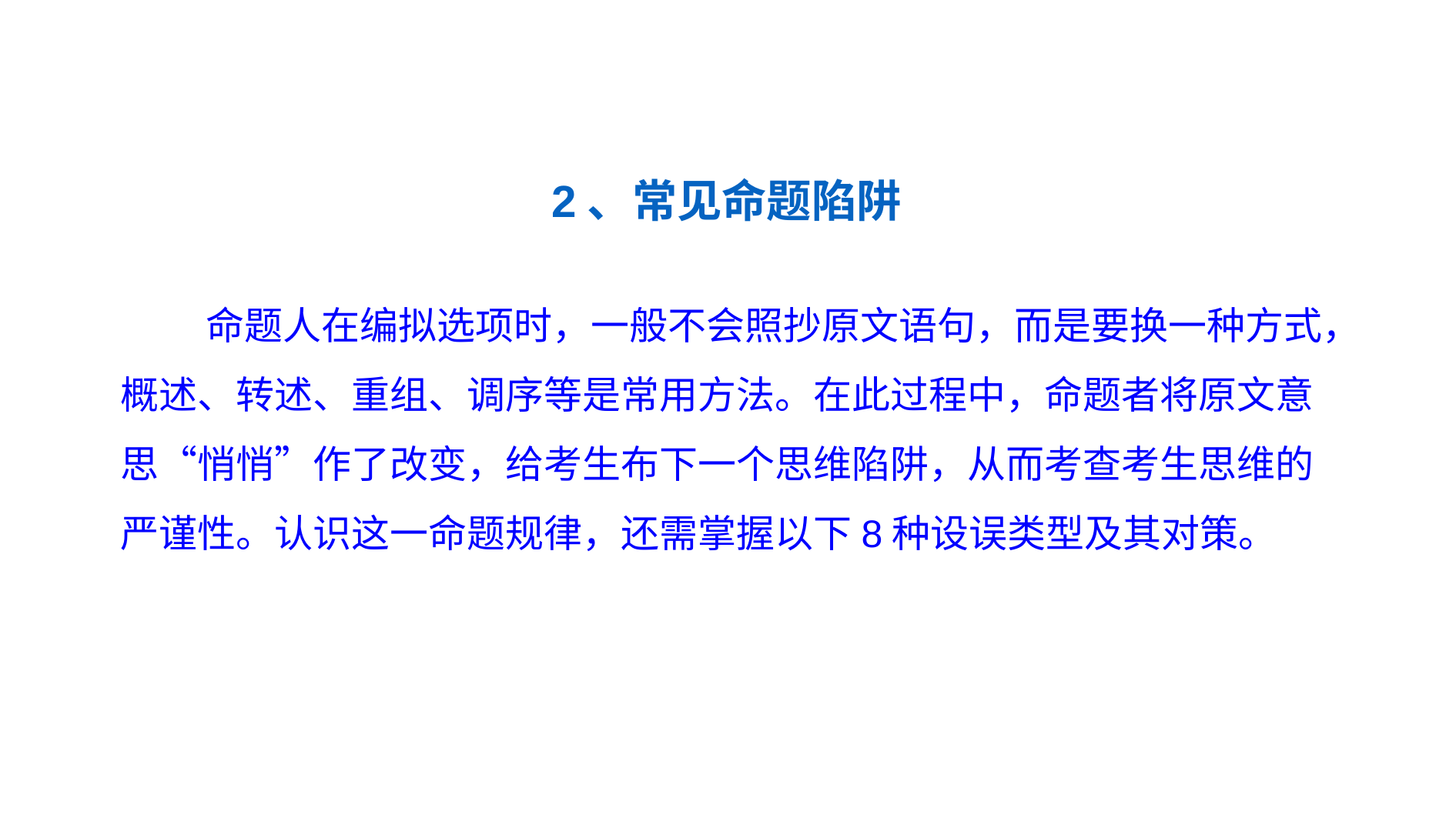

2、常见命题陷阱
            命题人在编拟选项时，一般不会照抄原文语句，而是要换一种方式，概述、转述、重组、调序等是常用方法。在此过程中，命题者将原文意思“悄悄”作了改变，给考生布下一个思维陷阱，从而考查考生思维的严谨性。认识这一命题规律，还需掌握以下8种设误类型及其对策。